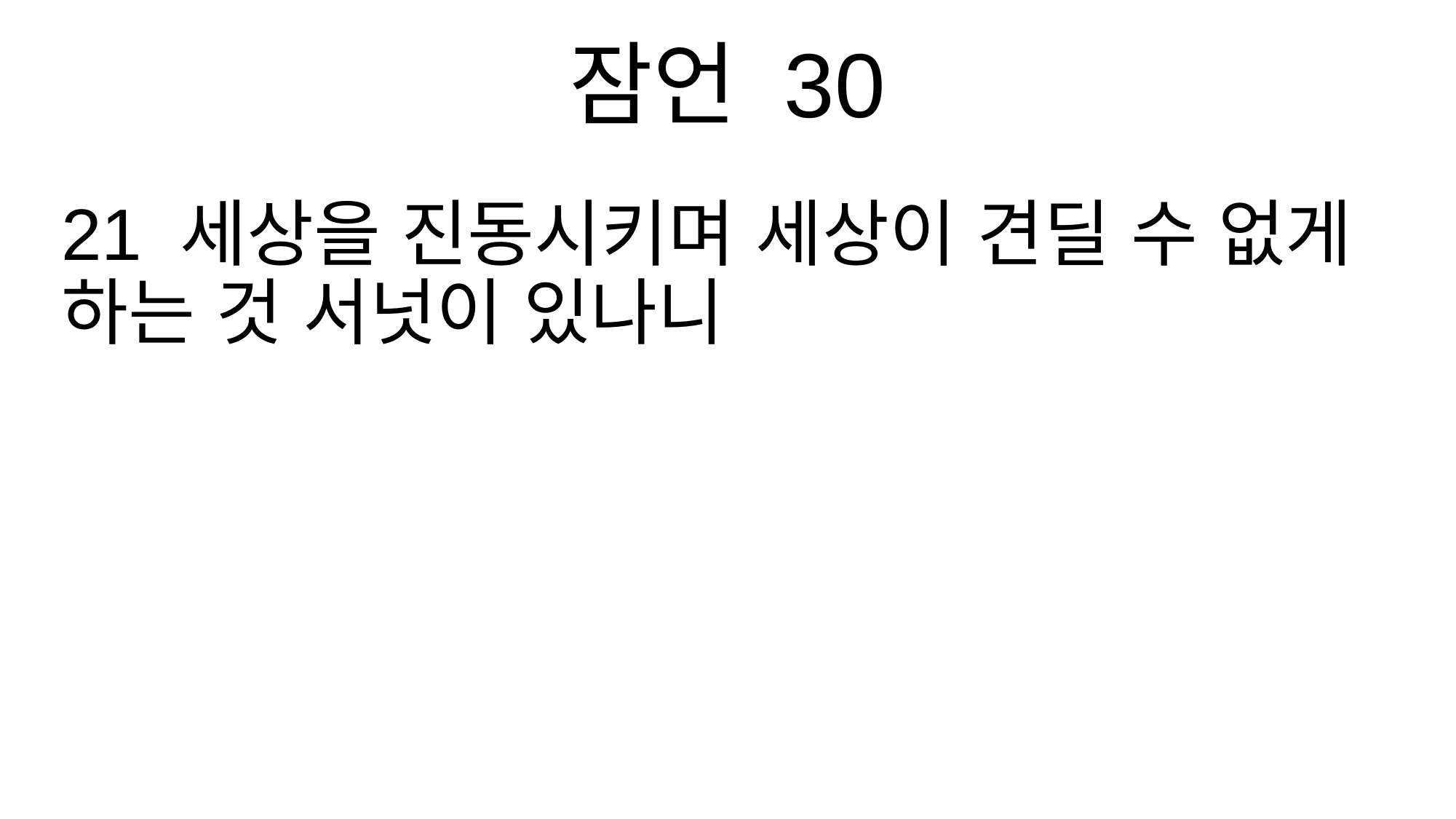

잠언 30
21 세상을 진동시키며 세상이 견딜 수 없게 하는 것 서넛이 있나니